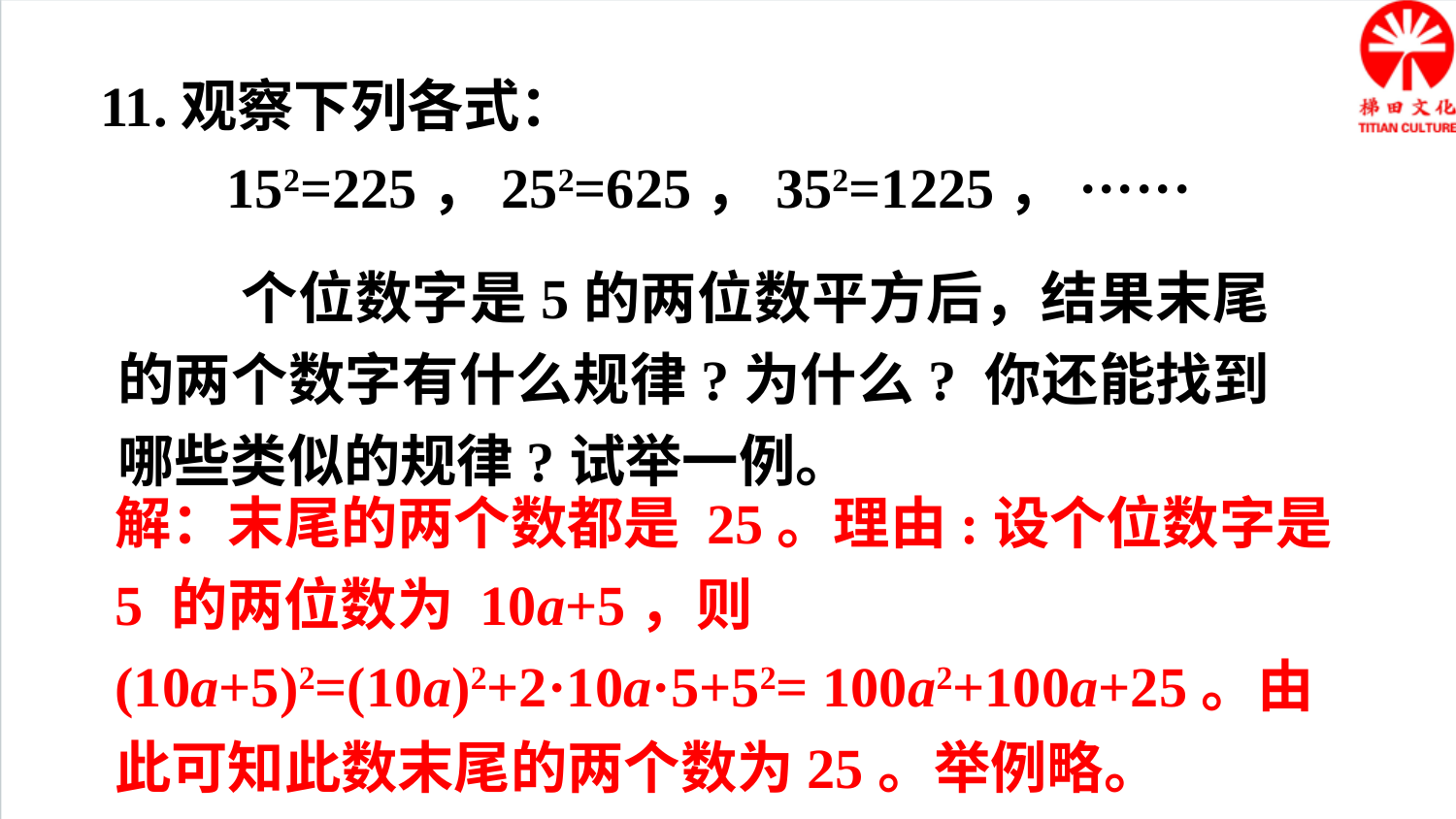

11.观察下列各式：
         152=225，252=625，352=1225，······
        个位数字是5的两位数平方后，结果末尾的两个数字有什么规律?为什么? 你还能找到哪些类似的规律?试举一例。
解：末尾的两个数都是 25。理由:设个位数字是5 的两位数为 10a+5，则(10a+5)2=(10a)2+2·10a·5+52= 100a2+100a+25。由此可知此数末尾的两个数为25。举例略。